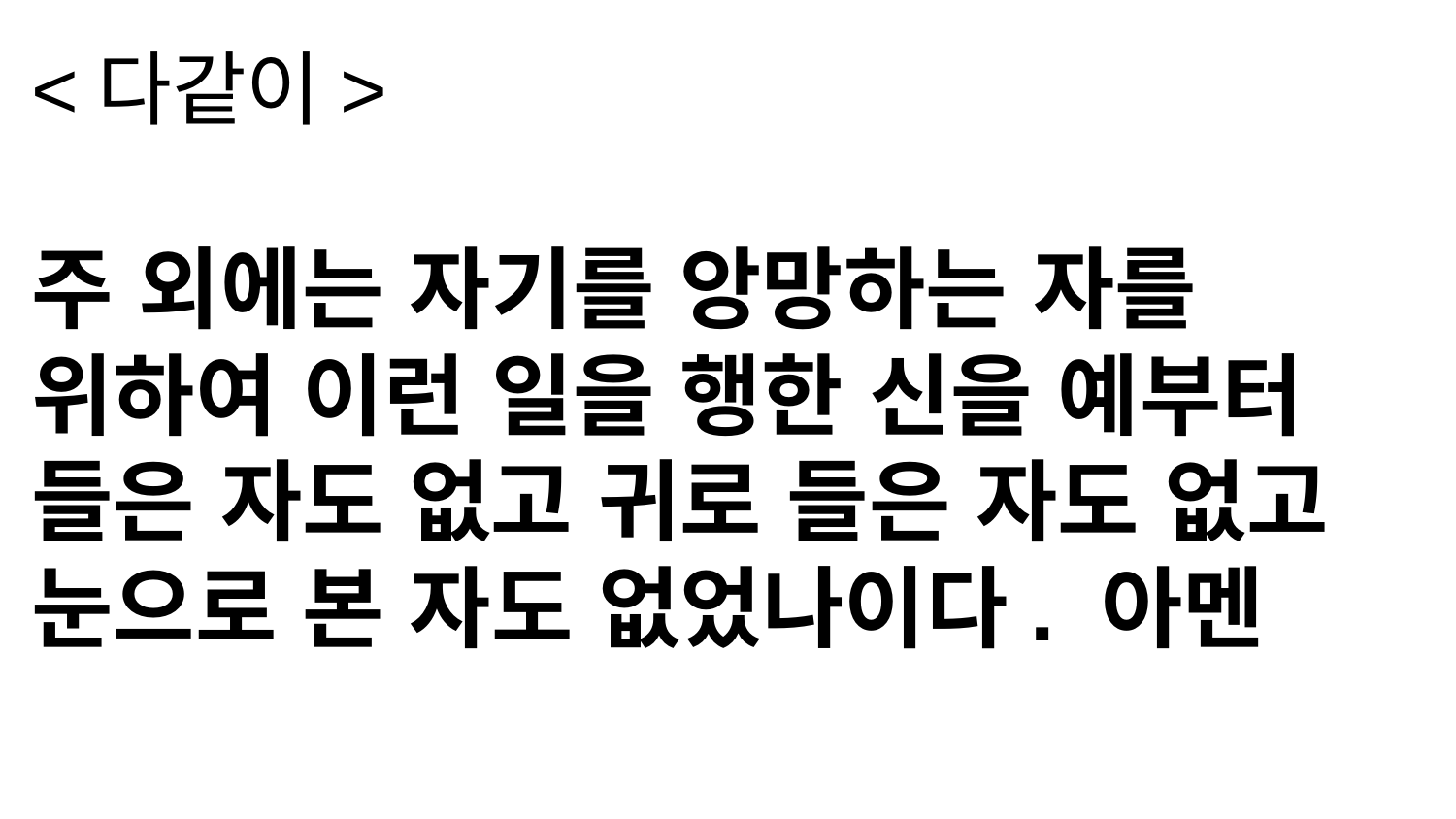

<다같이>

주 외에는 자기를 앙망하는 자를 위하여 이런 일을 행한 신을 예부터 들은 자도 없고 귀로 들은 자도 없고 눈으로 본 자도 없었나이다. 아멘